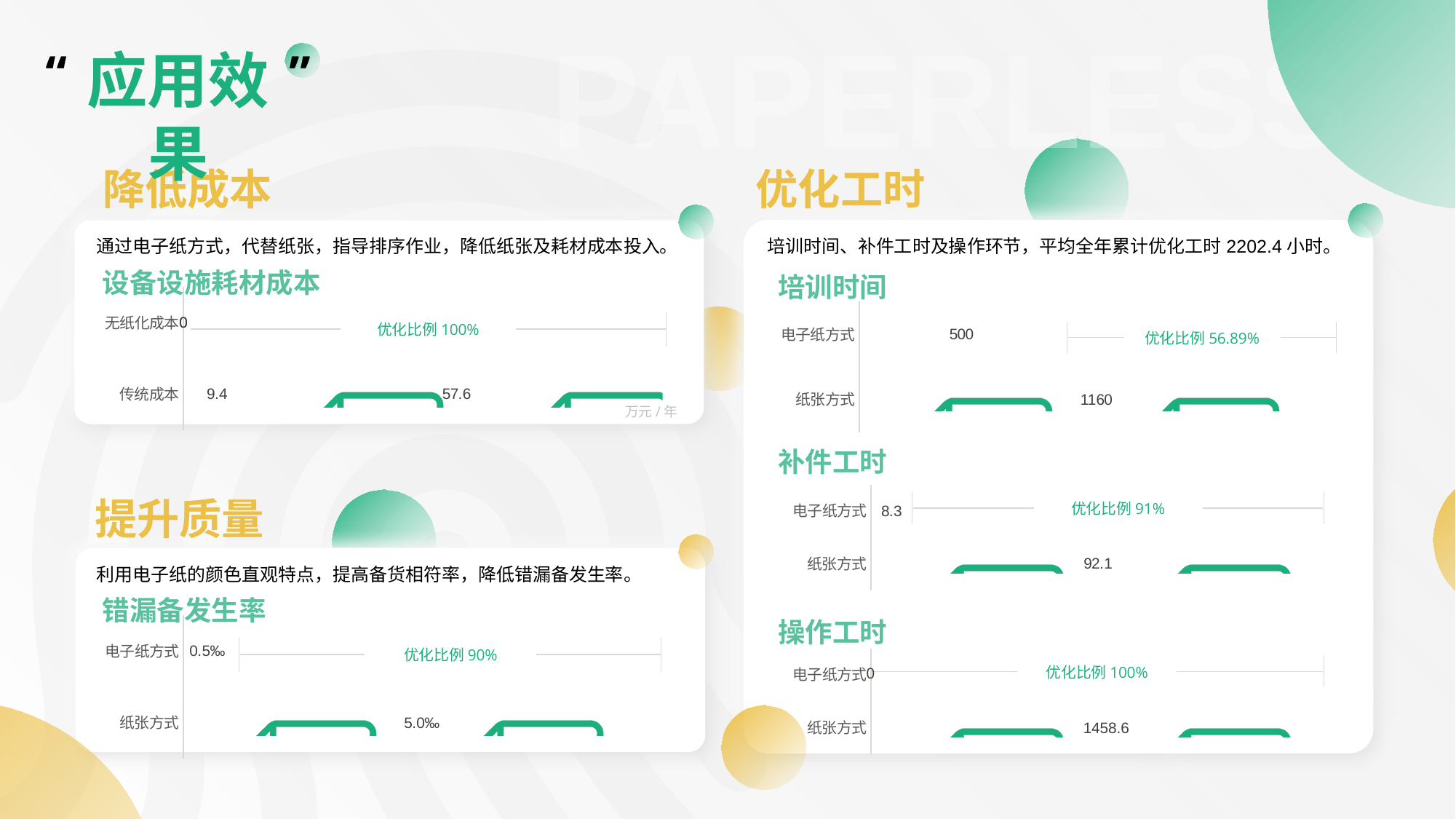

PAPERLESS
“
应用效果
”

降低成本
优化工时

培训时间、补件工时及操作环节，平均全年累计优化工时2202.4小时。
通过电子纸方式，代替纸张，指导排序作业，降低纸张及耗材成本投入。
设备设施耗材成本
培训时间

### Chart

| Category | 工时 |
|---|---|
| 纸张方式 | 1160.0 |
| 电子纸方式 | 500.0 |
优化比例56.89%

### Chart

| Category | 打印纸 | 耗材 |
|---|---|---|
| 传统成本 | 9.4 | 57.6 |
| 无纸化成本 | 0.0 | 0.0 |
优化比例100%

万元/年
补件工时

### Chart

| Category | 工时 |
|---|---|
| 纸张方式 | 92.1 |
| 电子纸方式 | 8.3 |
优化比例91%

提升质量

利用电子纸的颜色直观特点，提高备货相符率，降低错漏备发生率。
错漏备发生率
操作工时

### Chart

| Category | 工时 |
|---|---|
| 纸张方式 | 92.1 |
| 电子纸方式 | 0.0 |
优化比例100%

### Chart

| Category | 错漏备发生率 |
|---|---|
| 纸张方式 | 5.0 |
| 电子纸方式 | 0.5 |
优化比例90%
0

1458.6